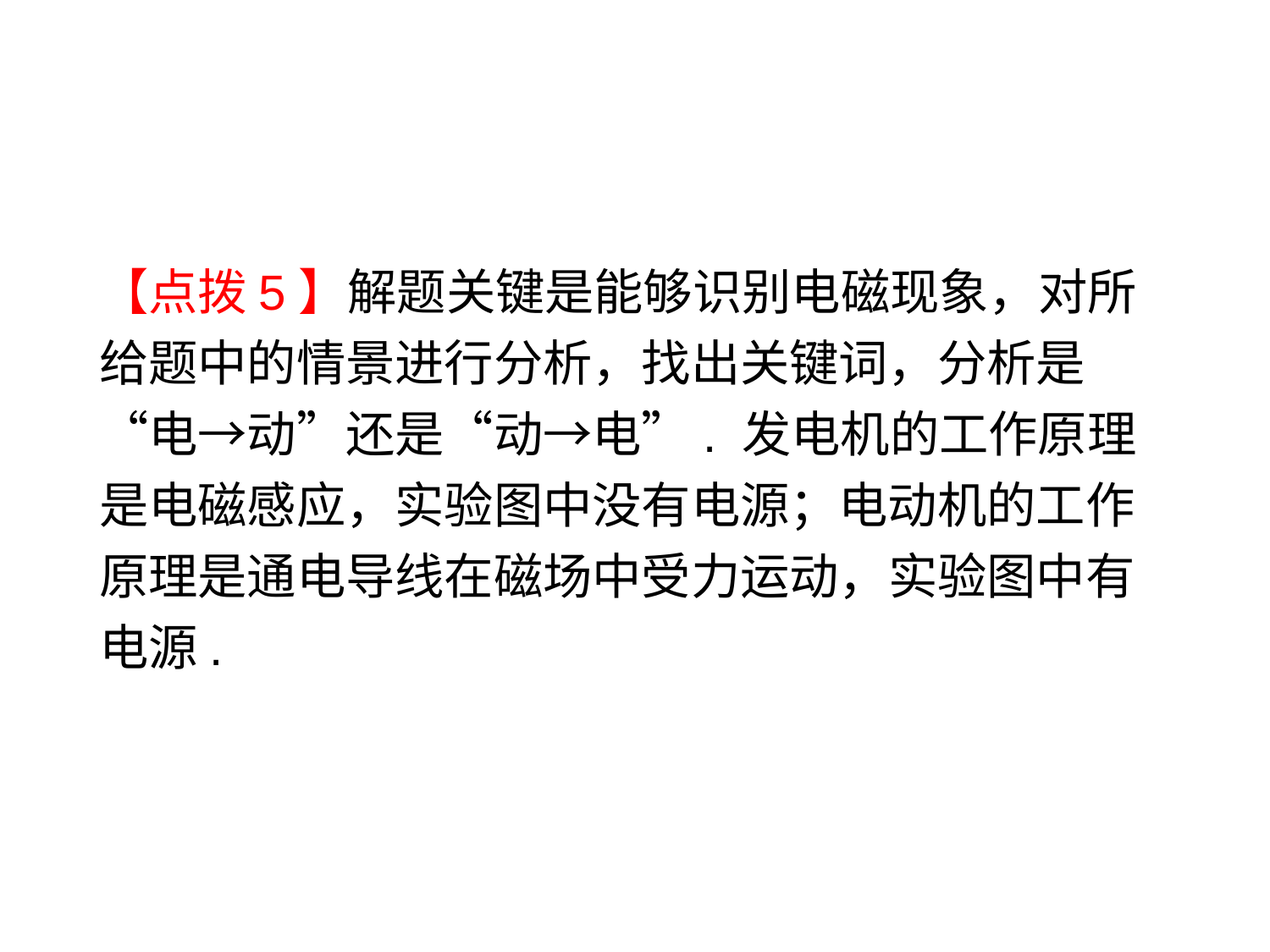

【点拨5】解题关键是能够识别电磁现象，对所给题中的情景进行分析，找出关键词，分析是“电→动”还是“动→电”. 发电机的工作原理是电磁感应，实验图中没有电源；电动机的工作原理是通电导线在磁场中受力运动，实验图中有电源.